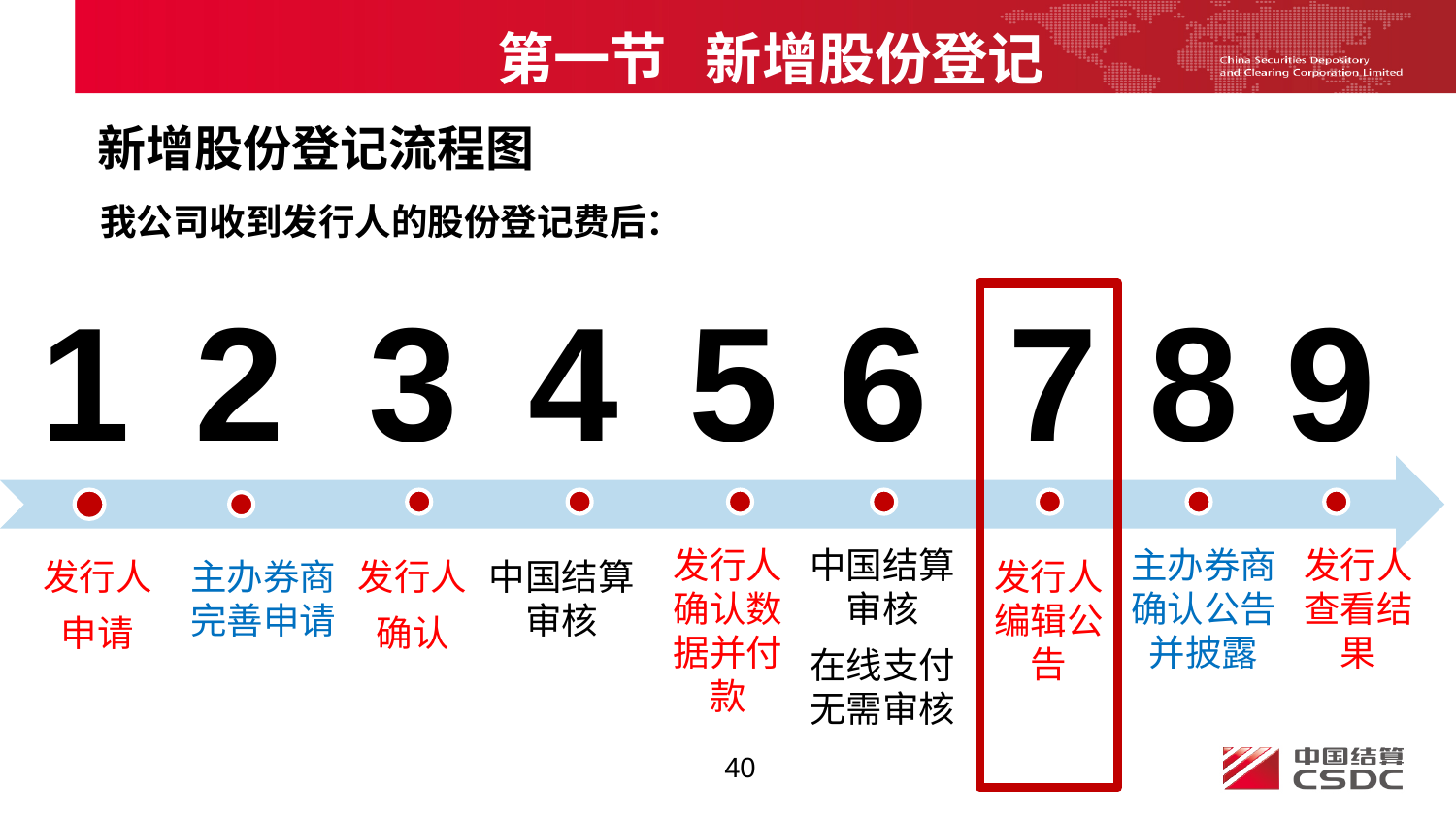

第一节   新增股份登记
新增股份登记流程图
我公司收到发行人的股份登记费后：

1
2
3
4
5
6
7
8
9

发行人确认数据并付款
中国结算审核
在线支付无需审核
主办券商确认公告并披露
发行人查看结果
发行人
申请
主办券商 完善申请
发行人
确认
中国结算审核
发行人编辑公告

40